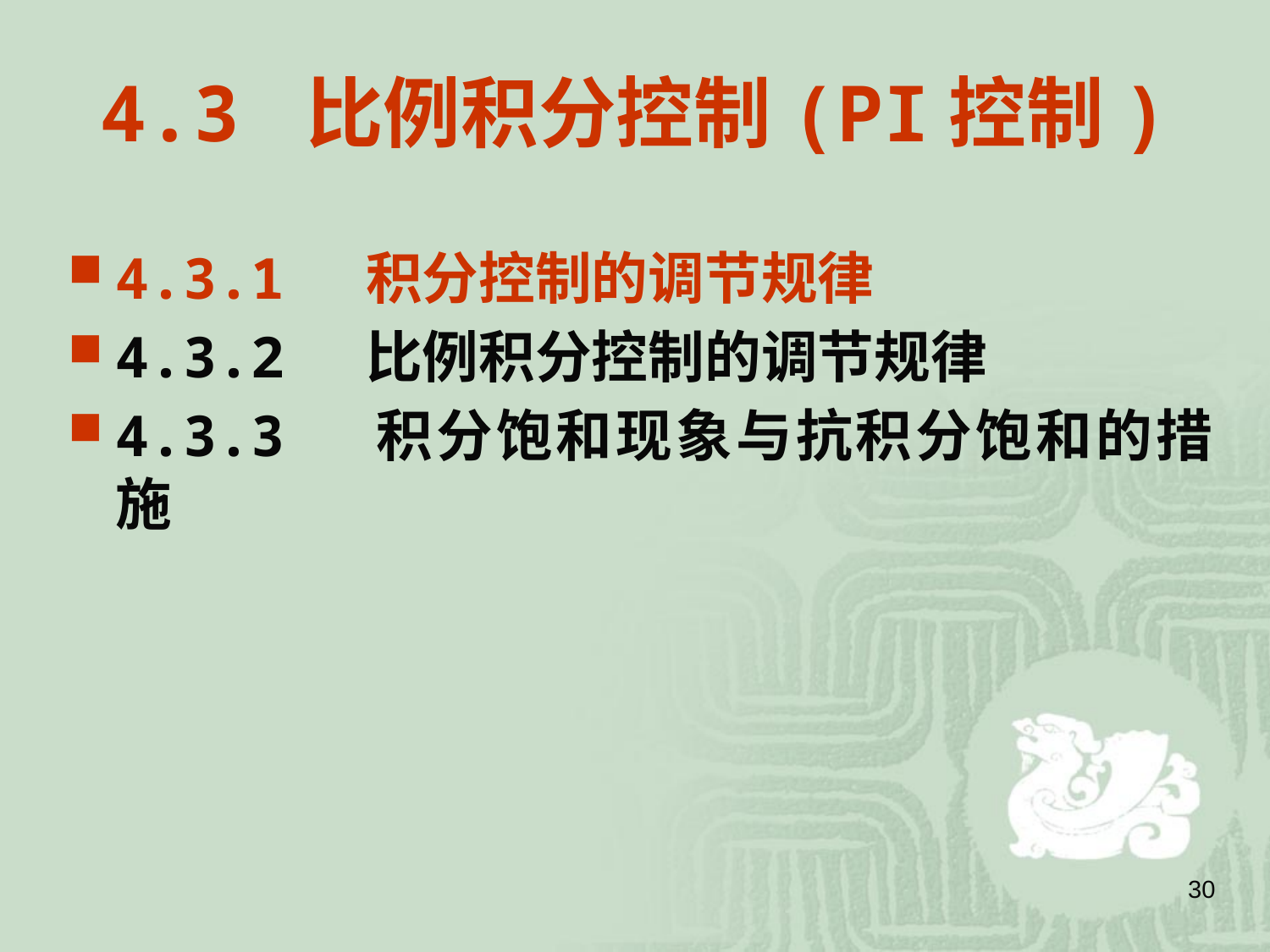

# 4.3 比例积分控制(PI控制)
4.3.1  积分控制的调节规律
4.3.2  比例积分控制的调节规律
4.3.3  积分饱和现象与抗积分饱和的措施
30